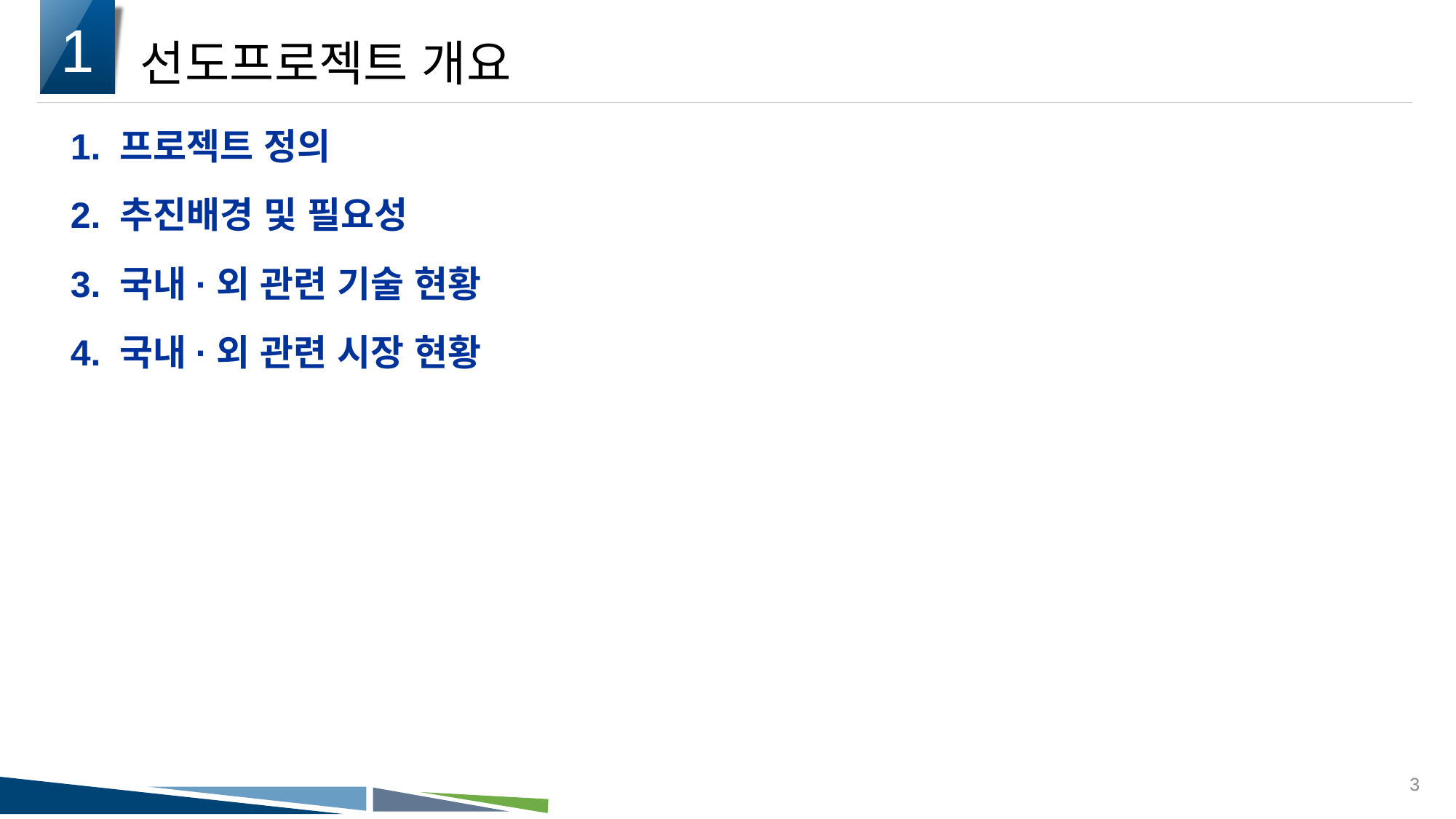

1
선도프로젝트 개요
1. 프로젝트 정의
2. 추진배경 및 필요성
3. 국내·외 관련 기술 현황
4. 국내·외 관련 시장 현황
3